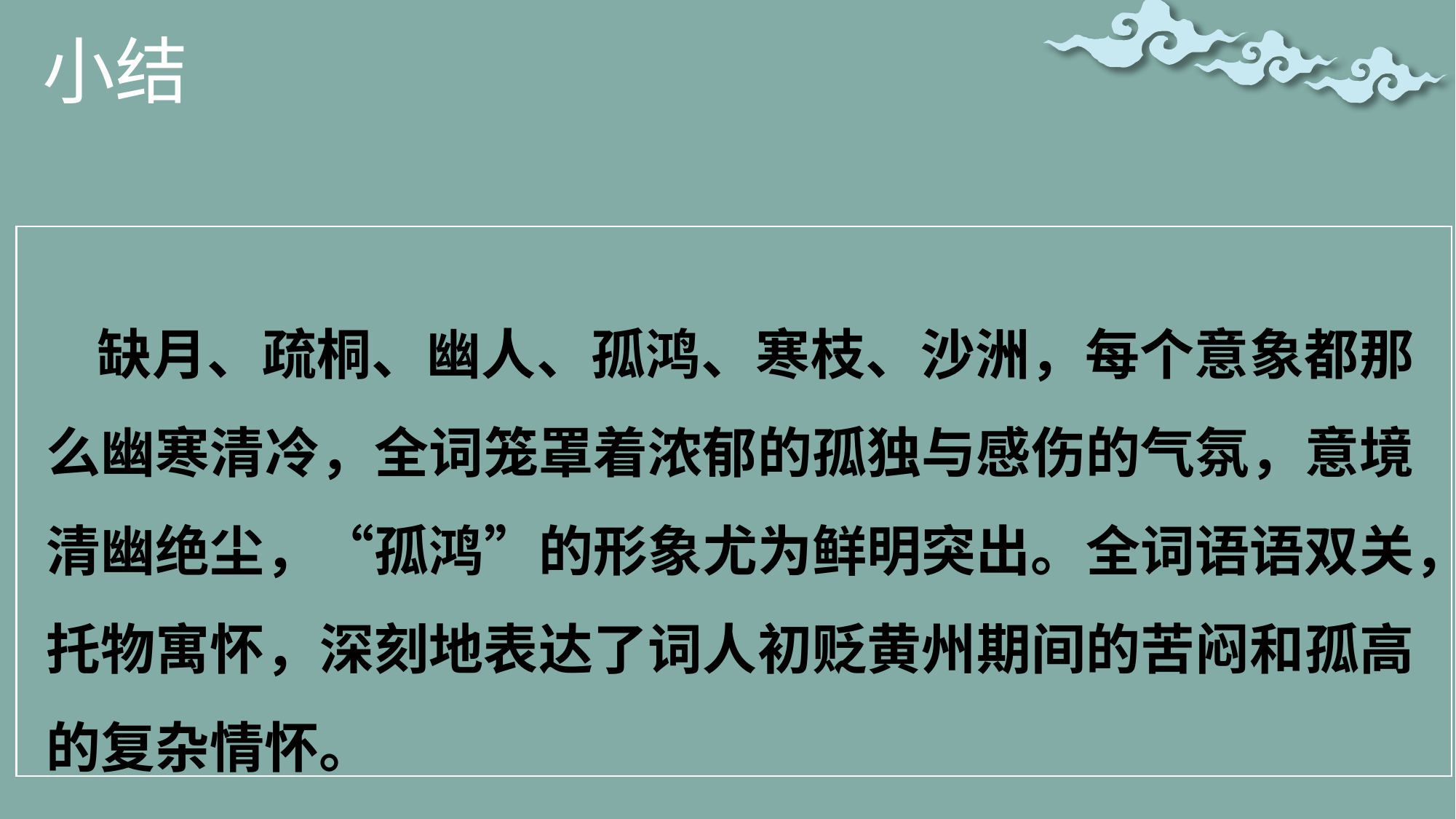

小结

   缺月、疏桐、幽人、孤鸿、寒枝、沙洲，每个意象都那么幽寒清冷，全词笼罩着浓郁的孤独与感伤的气氛，意境清幽绝尘，“孤鸿”的形象尤为鲜明突出。全词语语双关，托物寓怀，深刻地表达了词人初贬黄州期间的苦闷和孤高的复杂情怀。